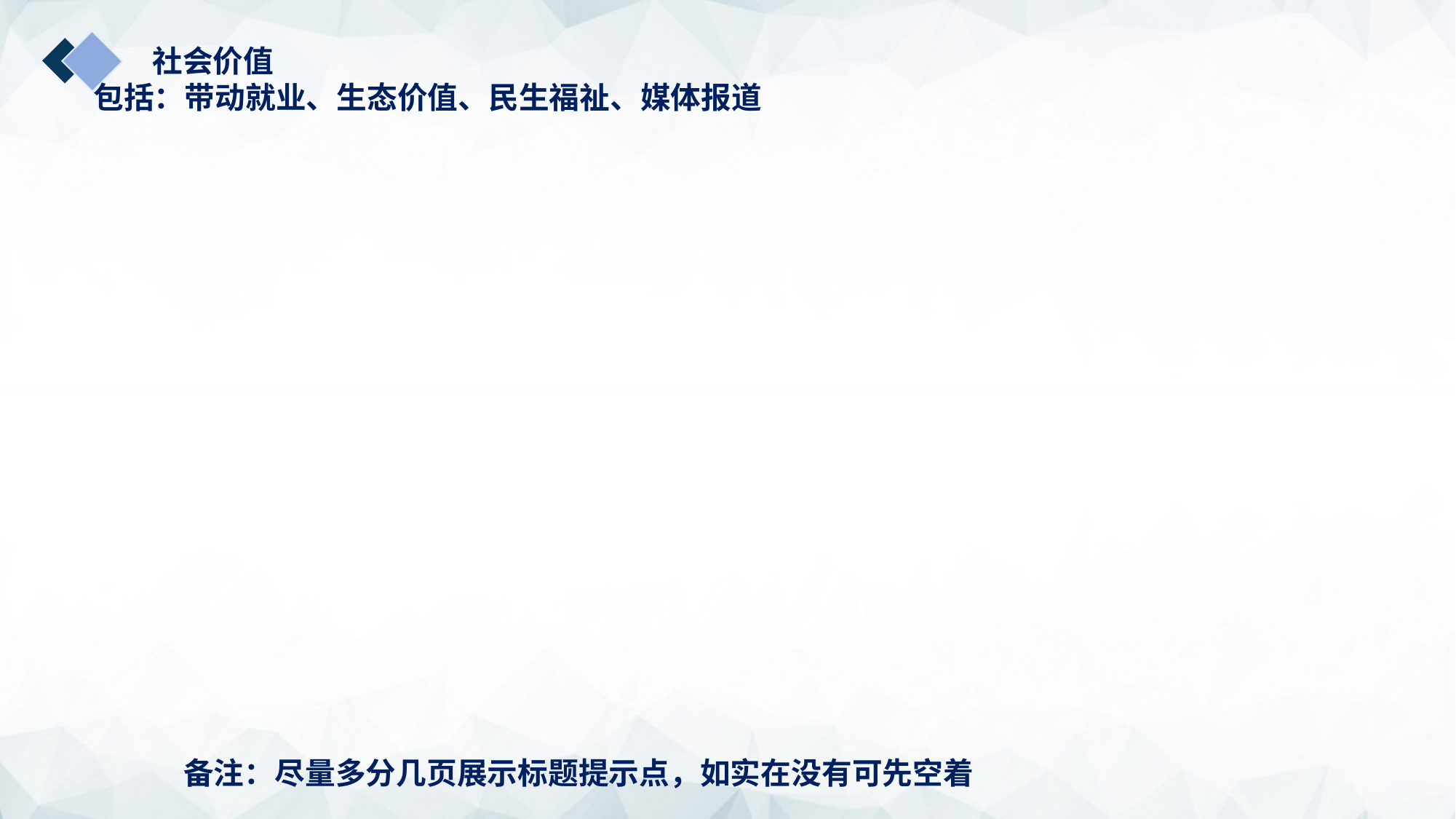

社会价值
                                                             包括：带动就业、生态价值、民生福祉、媒体报道

备注：尽量多分几页展示标题提示点，如实在没有可先空着